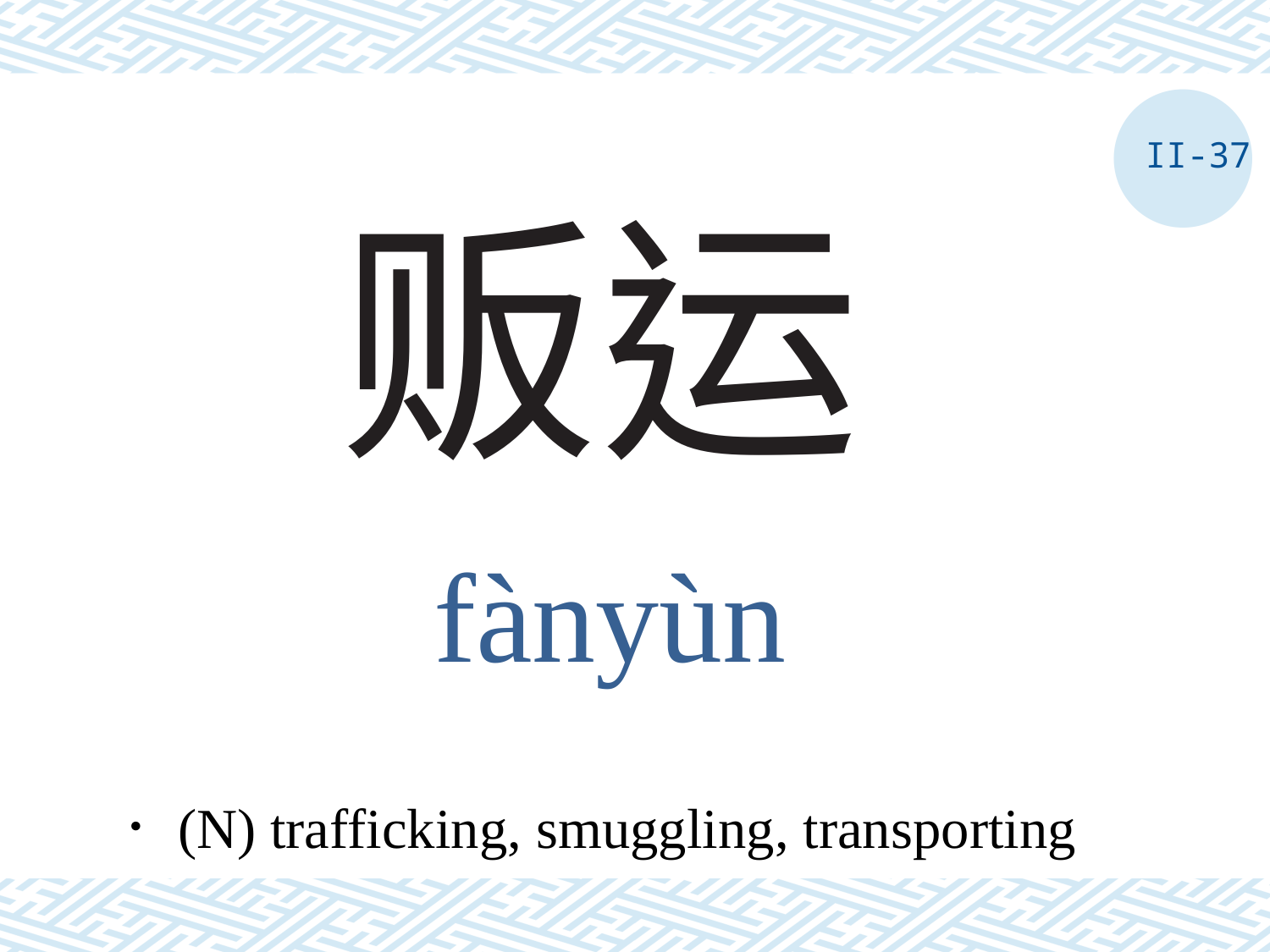

II-37

# 贩运
fànyùn
．(N) trafficking, smuggling, transporting